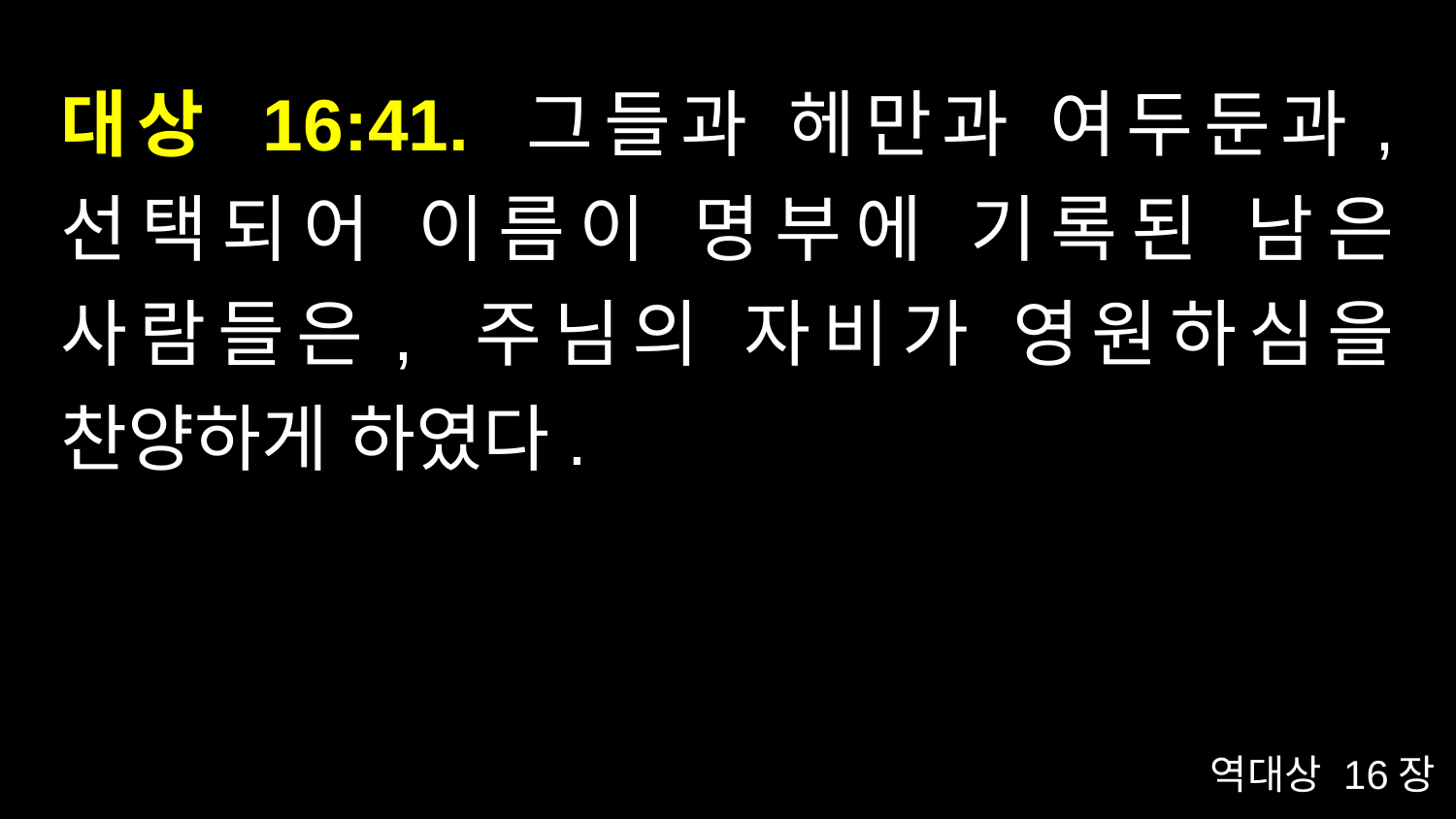

# 대상 16:41. 그들과 헤만과 여두둔과, 선택되어 이름이 명부에 기록된 남은 사람들은, 주님의 자비가 영원하심을 찬양하게 하였다.
역대상 16장